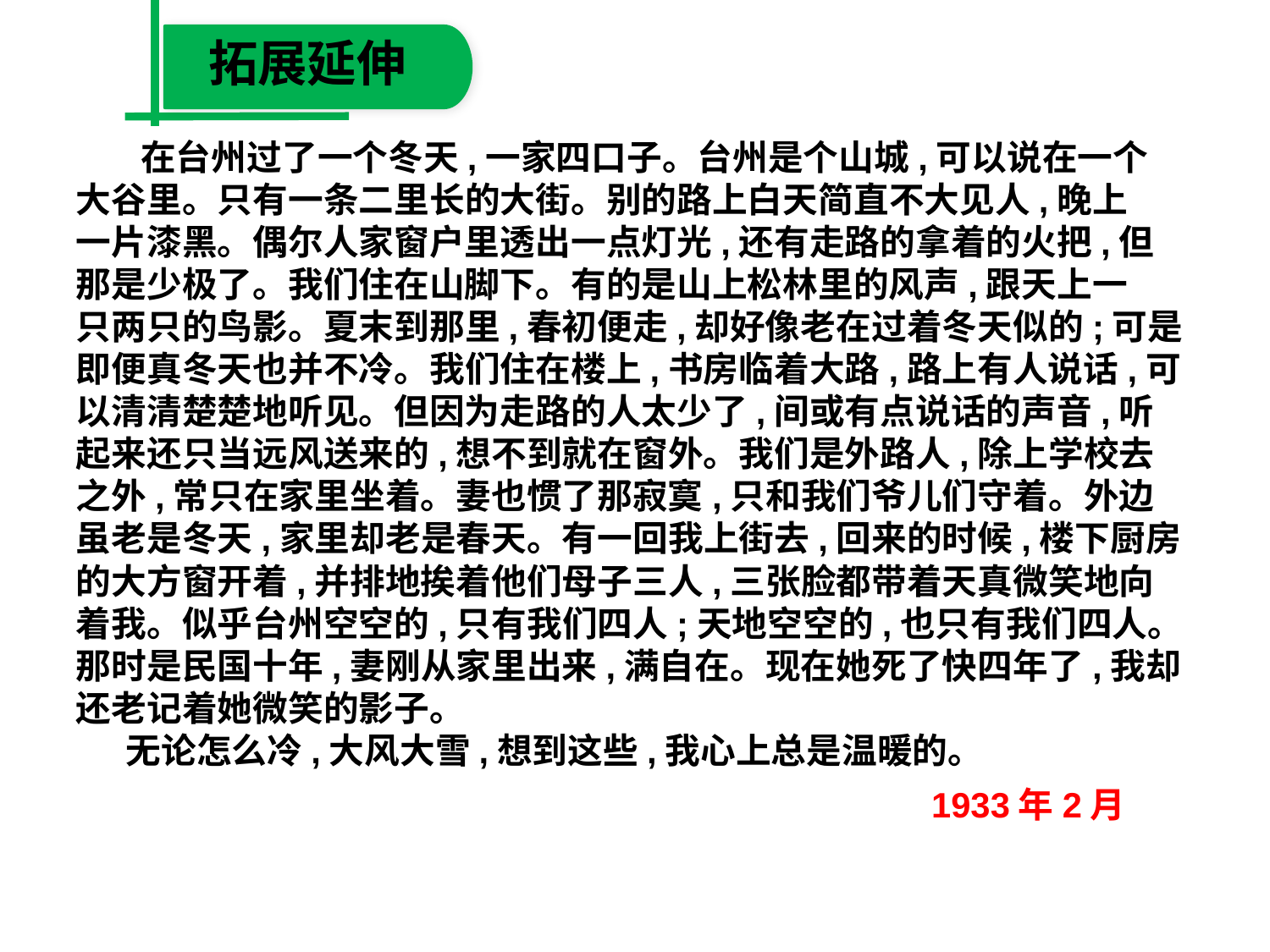

拓展延伸
       在台州过了一个冬天,一家四口子。台州是个山城,可以说在一个
大谷里。只有一条二里长的大街。别的路上白天简直不大见人,晚上
一片漆黑。偶尔人家窗户里透出一点灯光,还有走路的拿着的火把,但
那是少极了。我们住在山脚下。有的是山上松林里的风声,跟天上一
只两只的鸟影。夏末到那里,春初便走,却好像老在过着冬天似的;可是
即便真冬天也并不冷。我们住在楼上,书房临着大路,路上有人说话,可
以清清楚楚地听见。但因为走路的人太少了,间或有点说话的声音,听
起来还只当远风送来的,想不到就在窗外。我们是外路人,除上学校去
之外,常只在家里坐着。妻也惯了那寂寞,只和我们爷儿们守着。外边
虽老是冬天,家里却老是春天。有一回我上街去,回来的时候,楼下厨房
的大方窗开着,并排地挨着他们母子三人,三张脸都带着天真微笑地向
着我。似乎台州空空的,只有我们四人;天地空空的,也只有我们四人。
那时是民国十年,妻刚从家里出来,满自在。现在她死了快四年了,我却
还老记着她微笑的影子。
　　     无论怎么冷,大风大雪,想到这些,我心上总是温暖的。
1933年2月